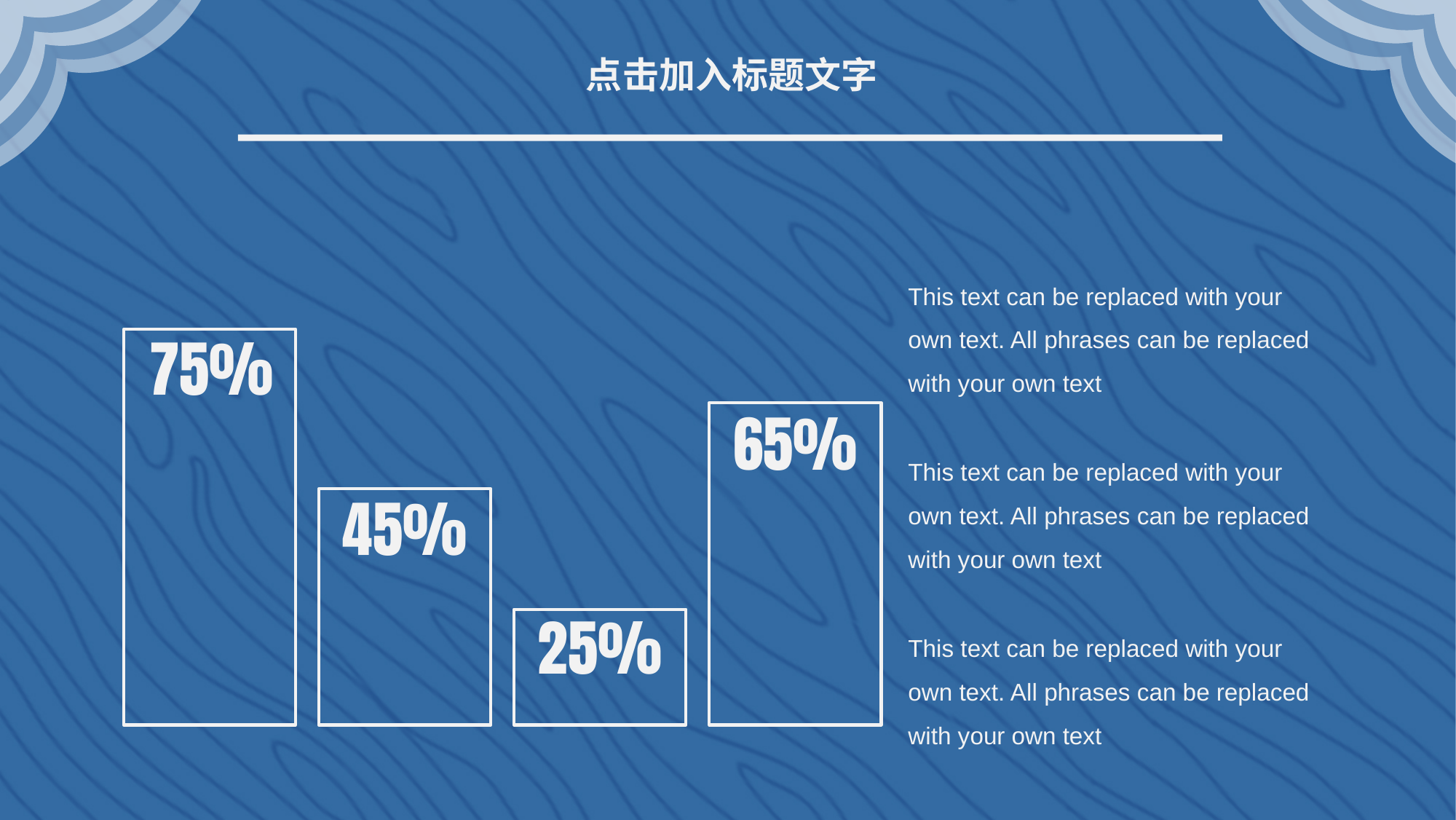

点击加入标题文字

This text can be replaced with your own text. All phrases can be replaced with your own text

75%

65%
This text can be replaced with your own text. All phrases can be replaced with your own text

45%
25%

This text can be replaced with your own text. All phrases can be replaced with your own text